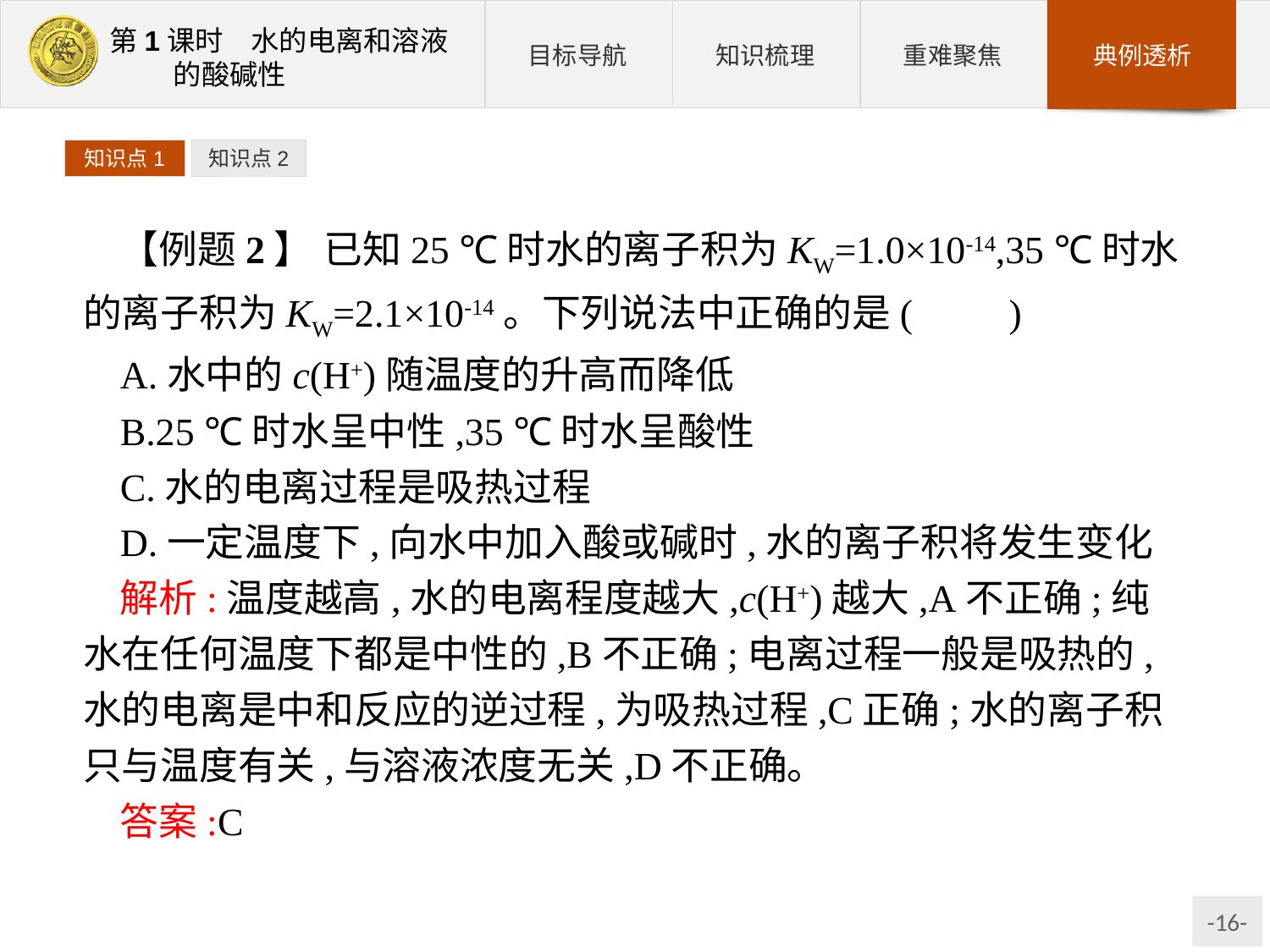

知识点1
知识点2
【例题2】 已知25 ℃时水的离子积为KW=1.0×10-14,35 ℃时水的离子积为KW=2.1×10-14。下列说法中正确的是(　　)
A.水中的c(H+)随温度的升高而降低
B.25 ℃时水呈中性,35 ℃时水呈酸性
C.水的电离过程是吸热过程
D.一定温度下,向水中加入酸或碱时,水的离子积将发生变化
解析:温度越高,水的电离程度越大,c(H+)越大,A不正确;纯水在任何温度下都是中性的,B不正确;电离过程一般是吸热的,水的电离是中和反应的逆过程,为吸热过程,C正确;水的离子积只与温度有关,与溶液浓度无关,D不正确。
答案:C